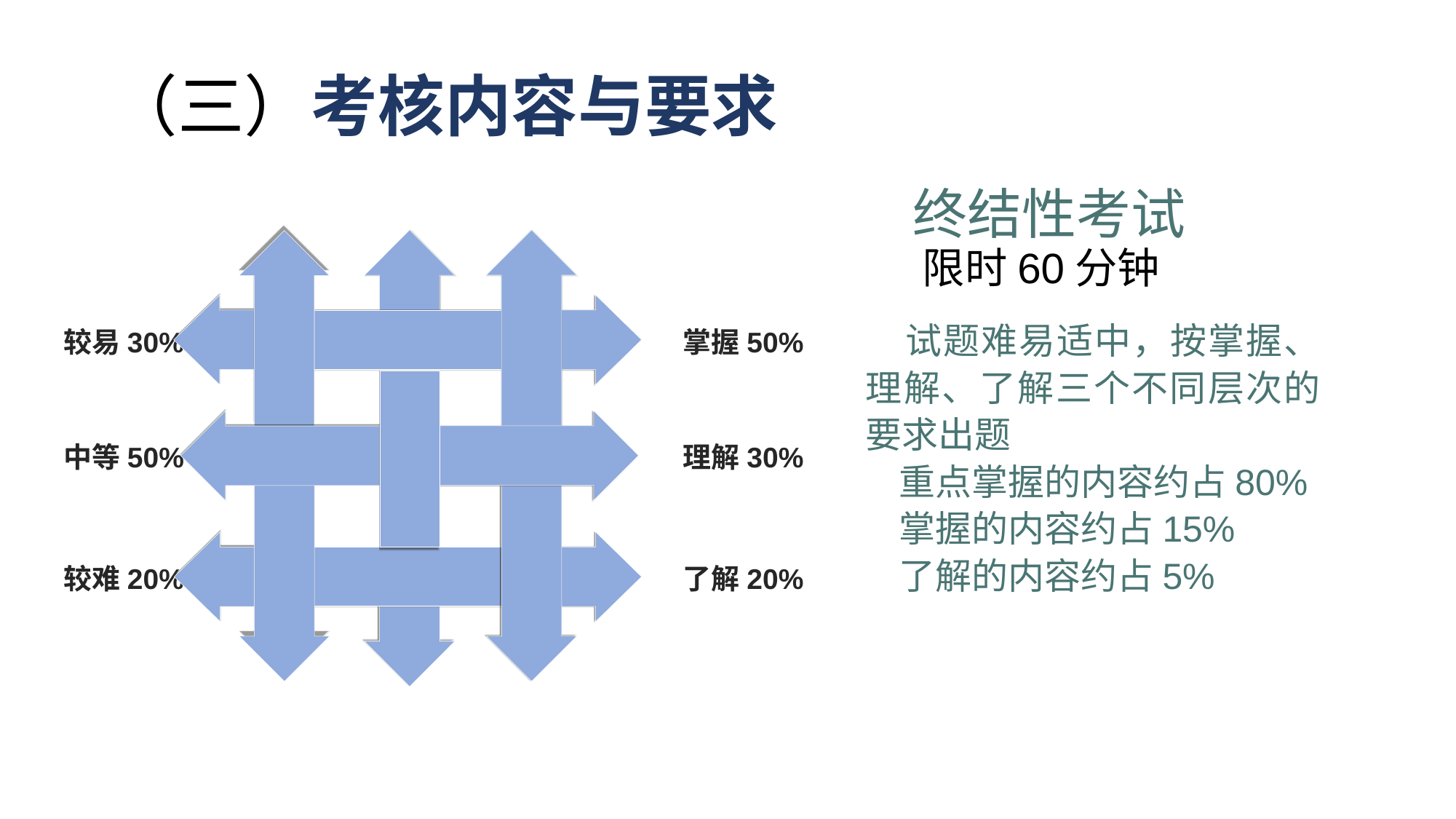

# （三）考核内容与要求

    终结性考试
     限时60分钟

    试题难易适中，按掌握、理解、了解三个不同层次的要求出题
   重点掌握的内容约占80%
   掌握的内容约占15%
   了解的内容约占5%
较易30%
掌握50%
中等50%
理解30%
较难20%
了解20%